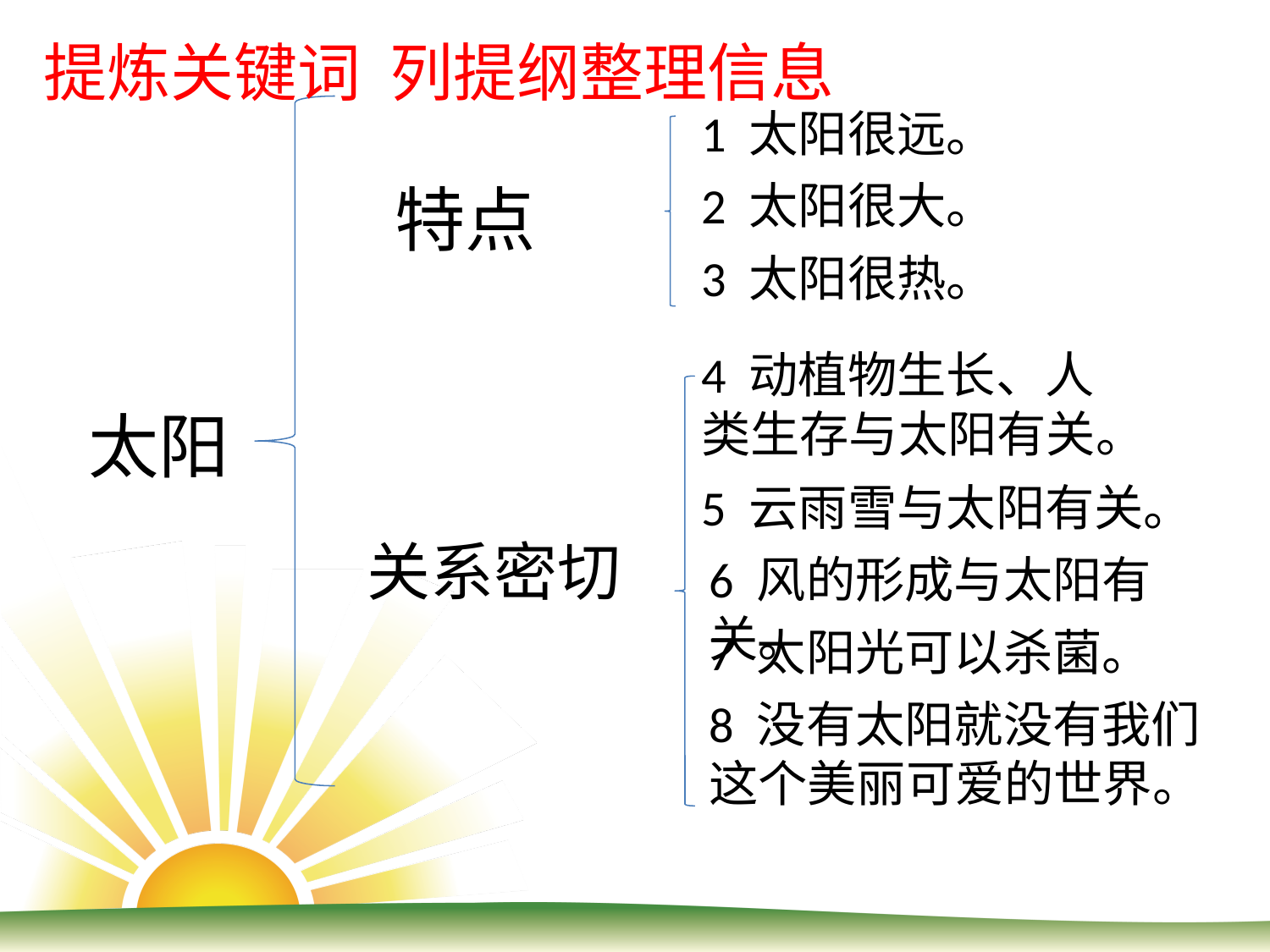

提炼关键词  列提纲整理信息

1 太阳很远。

特点
2 太阳很大。
3 太阳很热。
4 动植物生长、人类生存与太阳有关。

太阳
5 云雨雪与太阳有关。
关系密切
6 风的形成与太阳有关。
7 太阳光可以杀菌。
8 没有太阳就没有我们这个美丽可爱的世界。